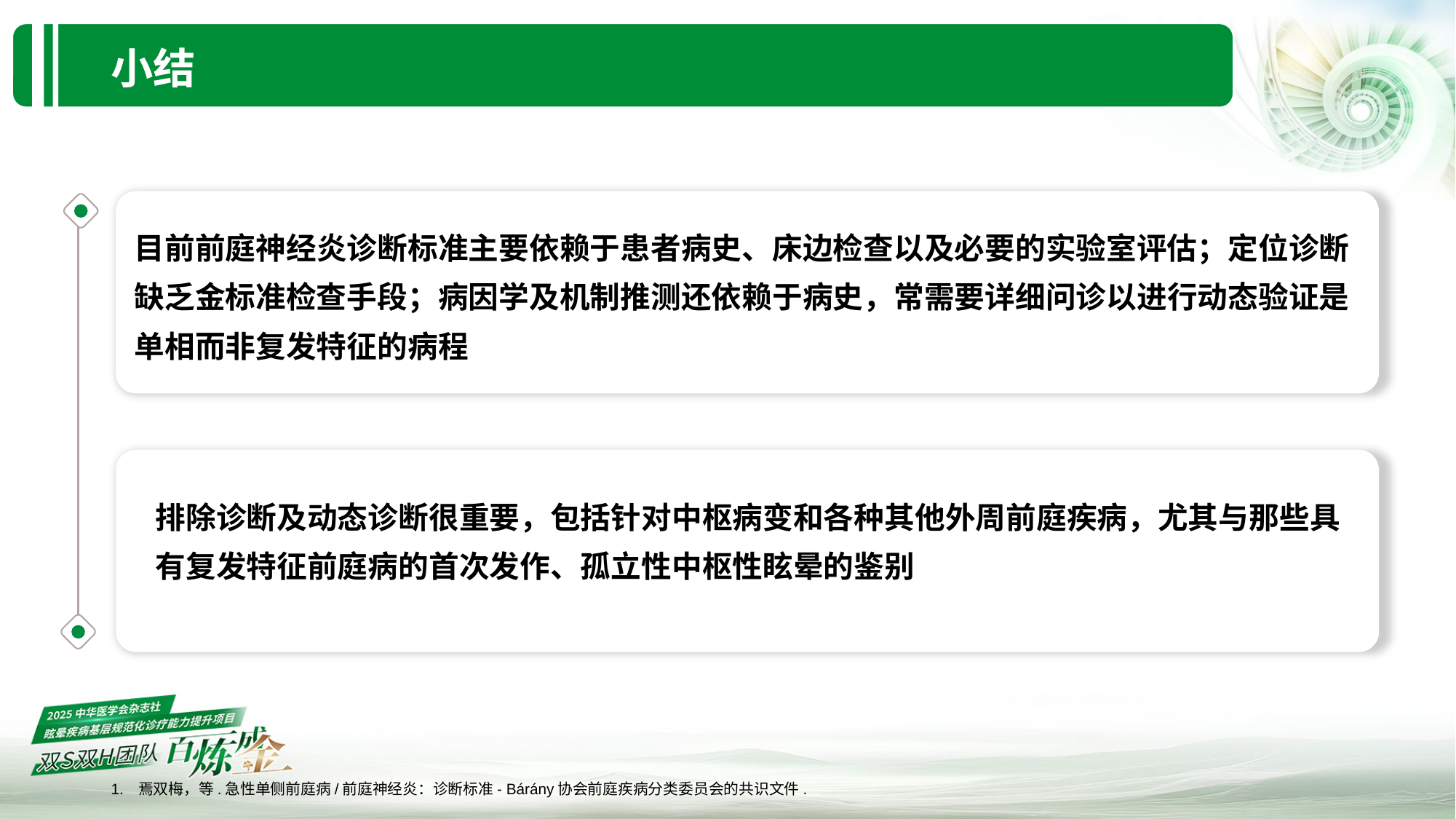

小结

目前前庭神经炎诊断标准主要依赖于患者病史、床边检查以及必要的实验室评估；定位诊断缺乏金标准检查手段；病因学及机制推测还依赖于病史，常需要详细问诊以进行动态验证是单相而非复发特征的病程

排除诊断及动态诊断很重要，包括针对中枢病变和各种其他外周前庭疾病，尤其与那些具有复发特征前庭病的首次发作、孤立性中枢性眩晕的鉴别

焉双梅，等.急性单侧前庭病/前庭神经炎：诊断标准- Bárány协会前庭疾病分类委员会的共识文件.